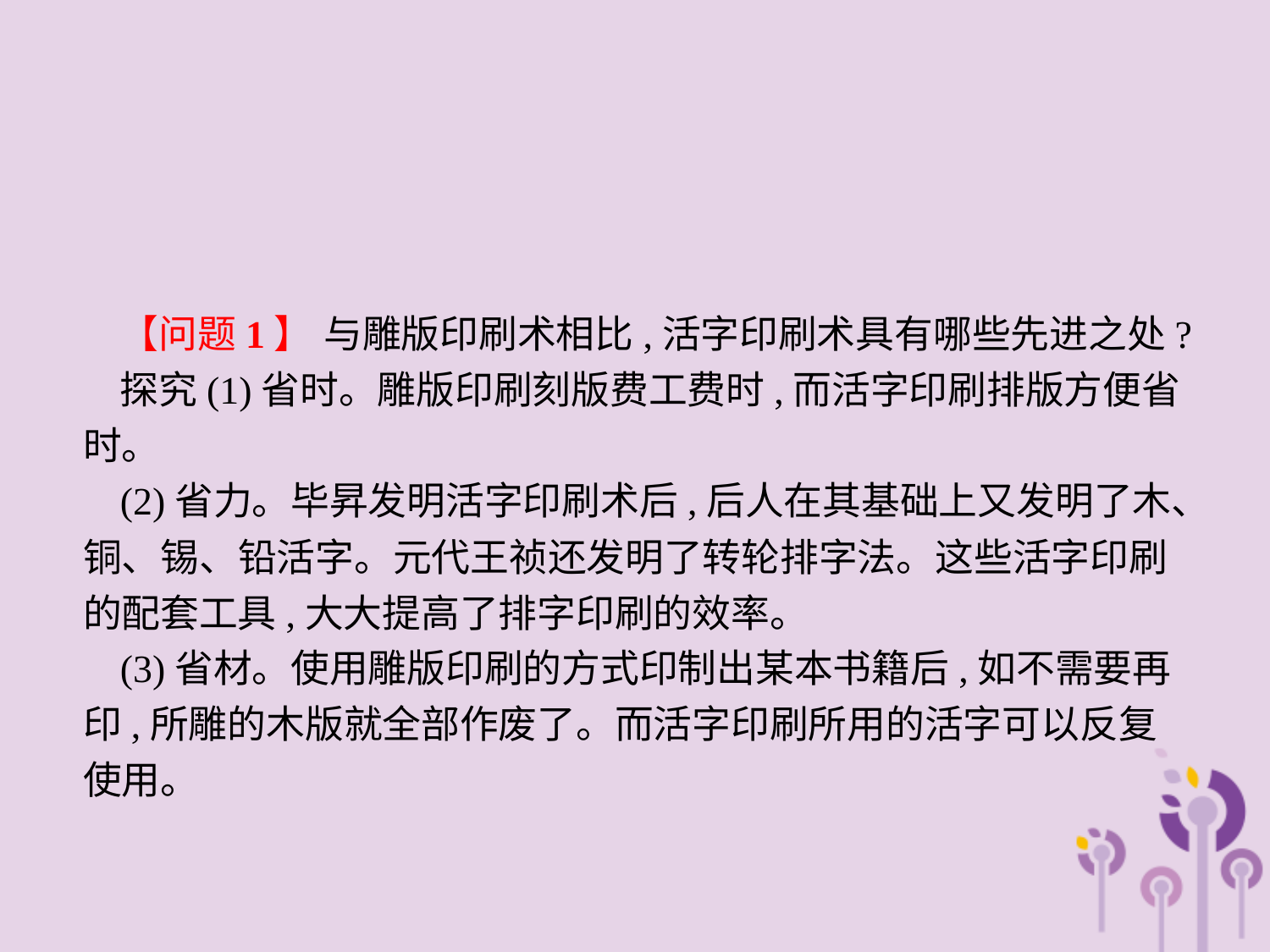

【问题1】 与雕版印刷术相比,活字印刷术具有哪些先进之处?
探究(1)省时。雕版印刷刻版费工费时,而活字印刷排版方便省时。
(2)省力。毕昇发明活字印刷术后,后人在其基础上又发明了木、铜、锡、铅活字。元代王祯还发明了转轮排字法。这些活字印刷的配套工具,大大提高了排字印刷的效率。
(3)省材。使用雕版印刷的方式印制出某本书籍后,如不需要再印,所雕的木版就全部作废了。而活字印刷所用的活字可以反复使用。